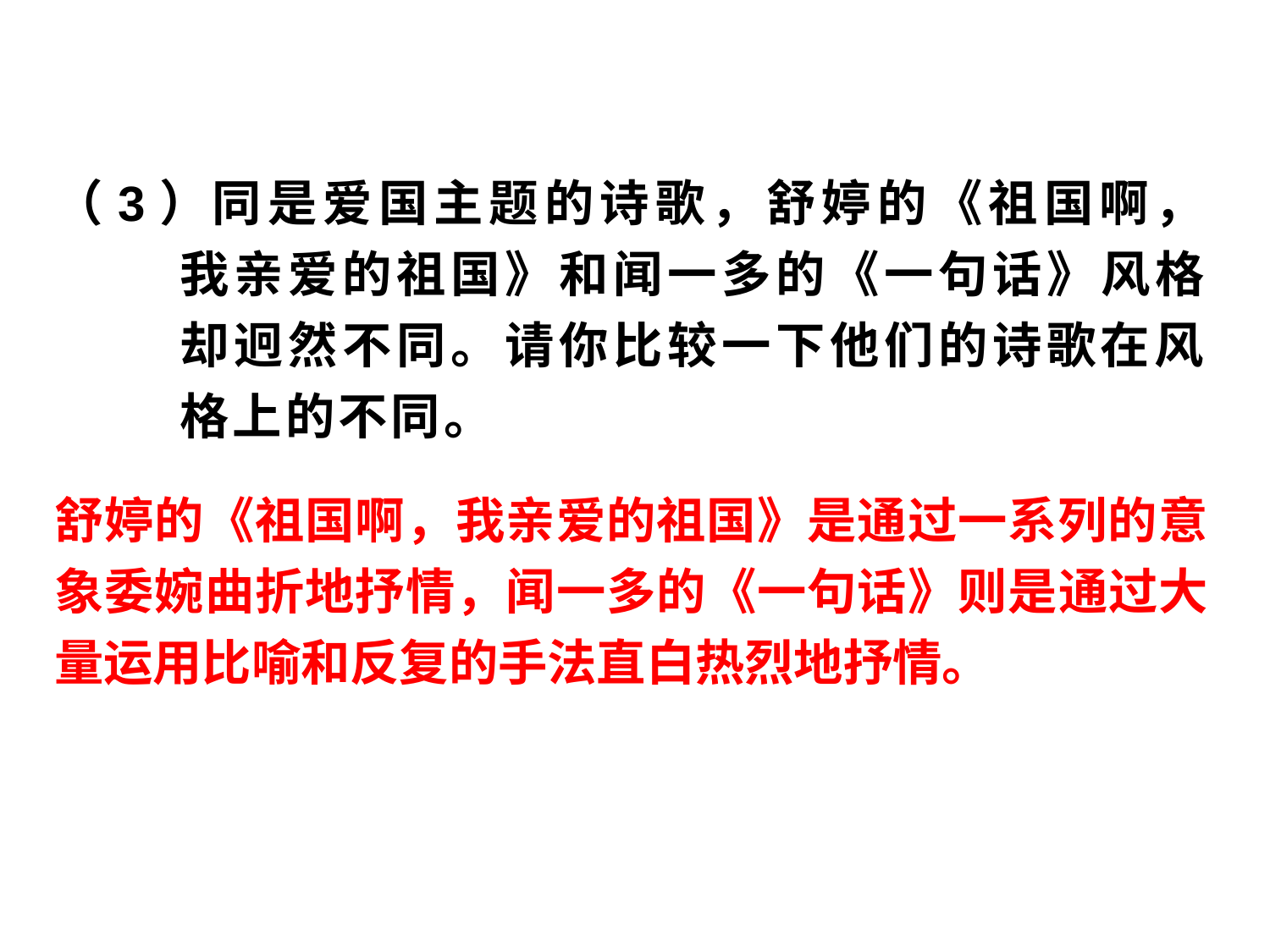

（3）同是爱国主题的诗歌，舒婷的《祖国啊，我亲爱的祖国》和闻一多的《一句话》风格却迥然不同。请你比较一下他们的诗歌在风格上的不同。
舒婷的《祖国啊，我亲爱的祖国》是通过一系列的意象委婉曲折地抒情，闻一多的《一句话》则是通过大量运用比喻和反复的手法直白热烈地抒情。